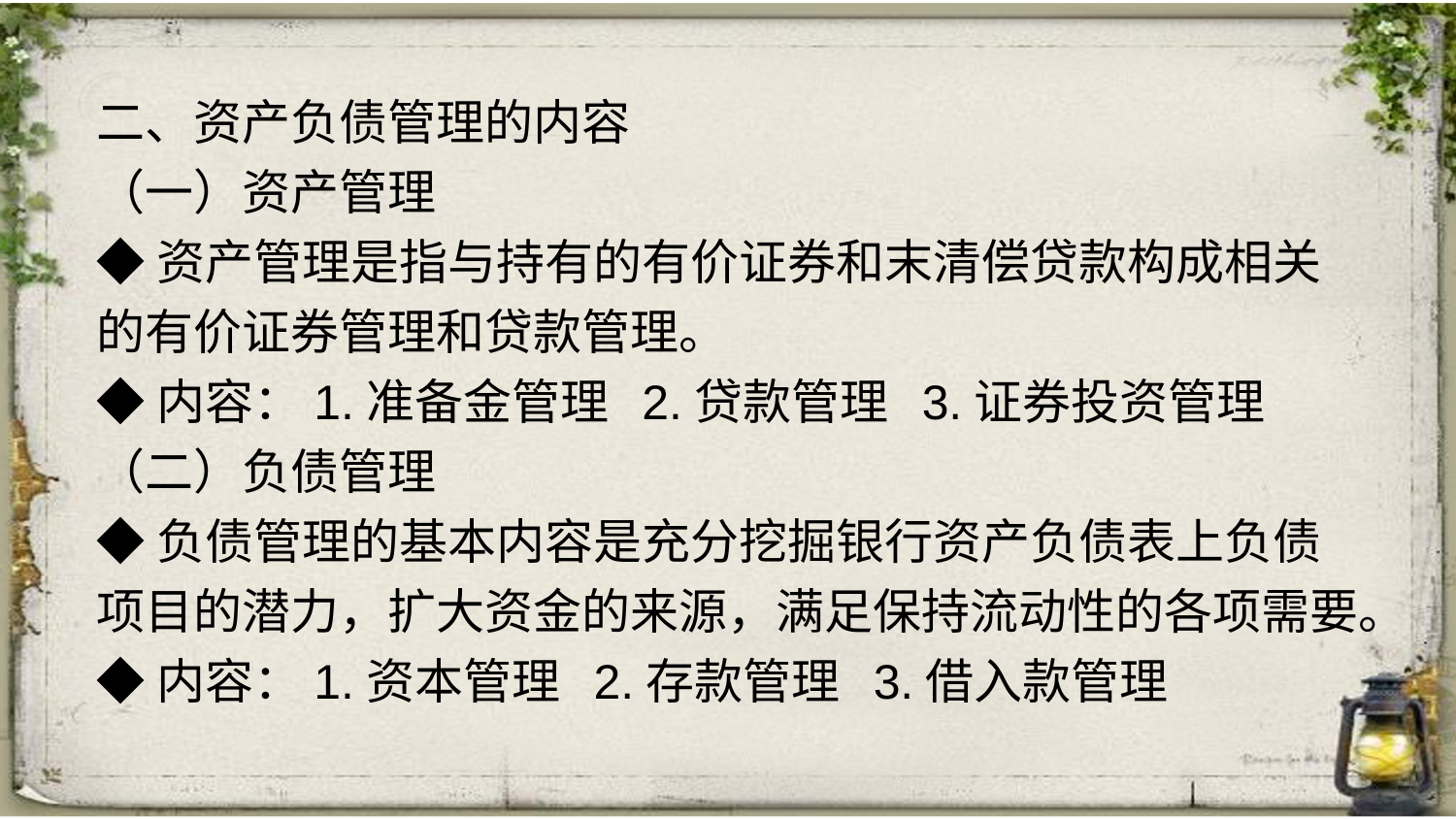

二、资产负债管理的内容
（一）资产管理
◆资产管理是指与持有的有价证券和末清偿贷款构成相关的有价证券管理和贷款管理。
◆内容：1.准备金管理  2.贷款管理  3.证券投资管理
（二）负债管理
◆负债管理的基本内容是充分挖掘银行资产负债表上负债项目的潜力，扩大资金的来源，满足保持流动性的各项需要。
◆内容：1.资本管理  2.存款管理  3.借入款管理